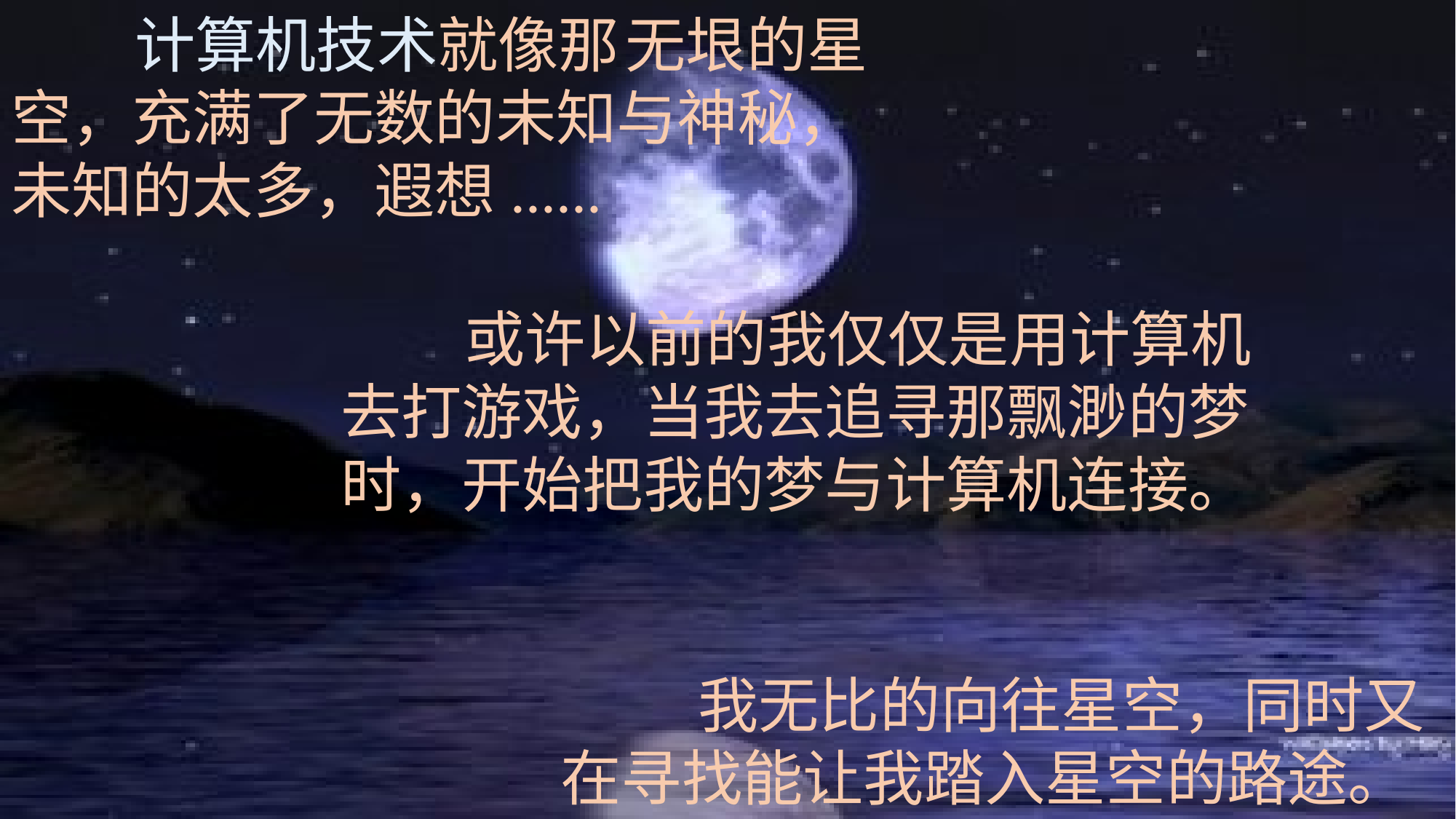

计算机技术就像那 无垠的星空，充满了无数的未知与神秘，未知的太多，遐想......
        或许以前的我仅仅是用计算机去打游戏，当我去追寻那飘渺的梦时，开始把我的梦与计算机连接。
         我无比的向往星空，同时又在寻找能让我踏入星空的路途。